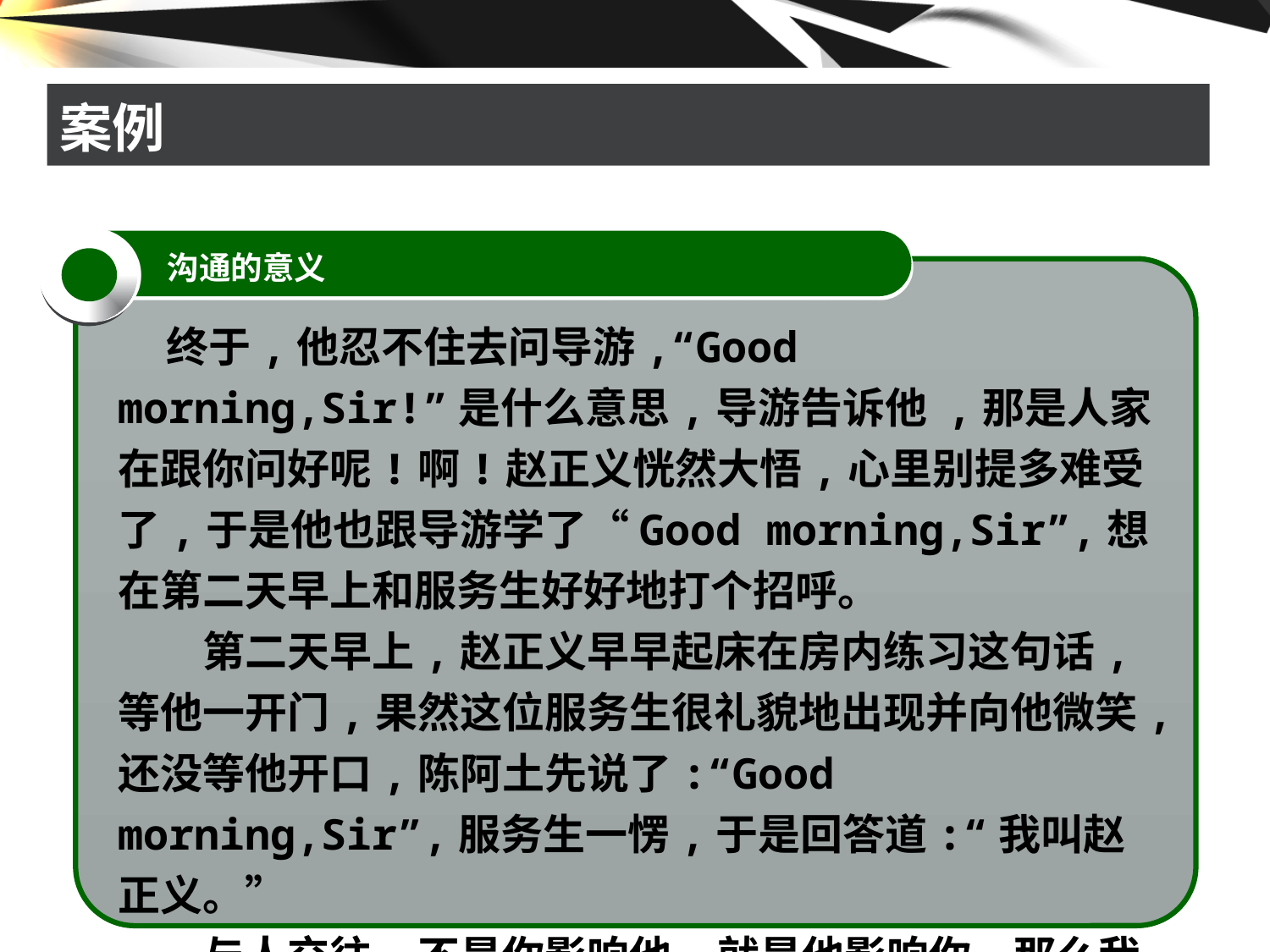

# 案例

沟通的意义

    终于,他忍不住去问导游,“Good morning,Sir!”是什么意思,导游告诉他 ,那是人家在跟你问好呢!啊!赵正义恍然大悟,心里别提多难受了,于是他也跟导游学了“Good morning,Sir”,想在第二天早上和服务生好好地打个招呼。
　　第二天早上,赵正义早早起床在房内练习这句话,等他一开门,果然这位服务生很礼貌地出现并向他微笑,还没等他开口,陈阿土先说了:“Good morning,Sir”,服务生一愣,于是回答道:“我叫赵正义。”
　　与人交往,不是你影响他,就是他影响你。那么我们为什么要沟通,沟通有什么样的作用呢?